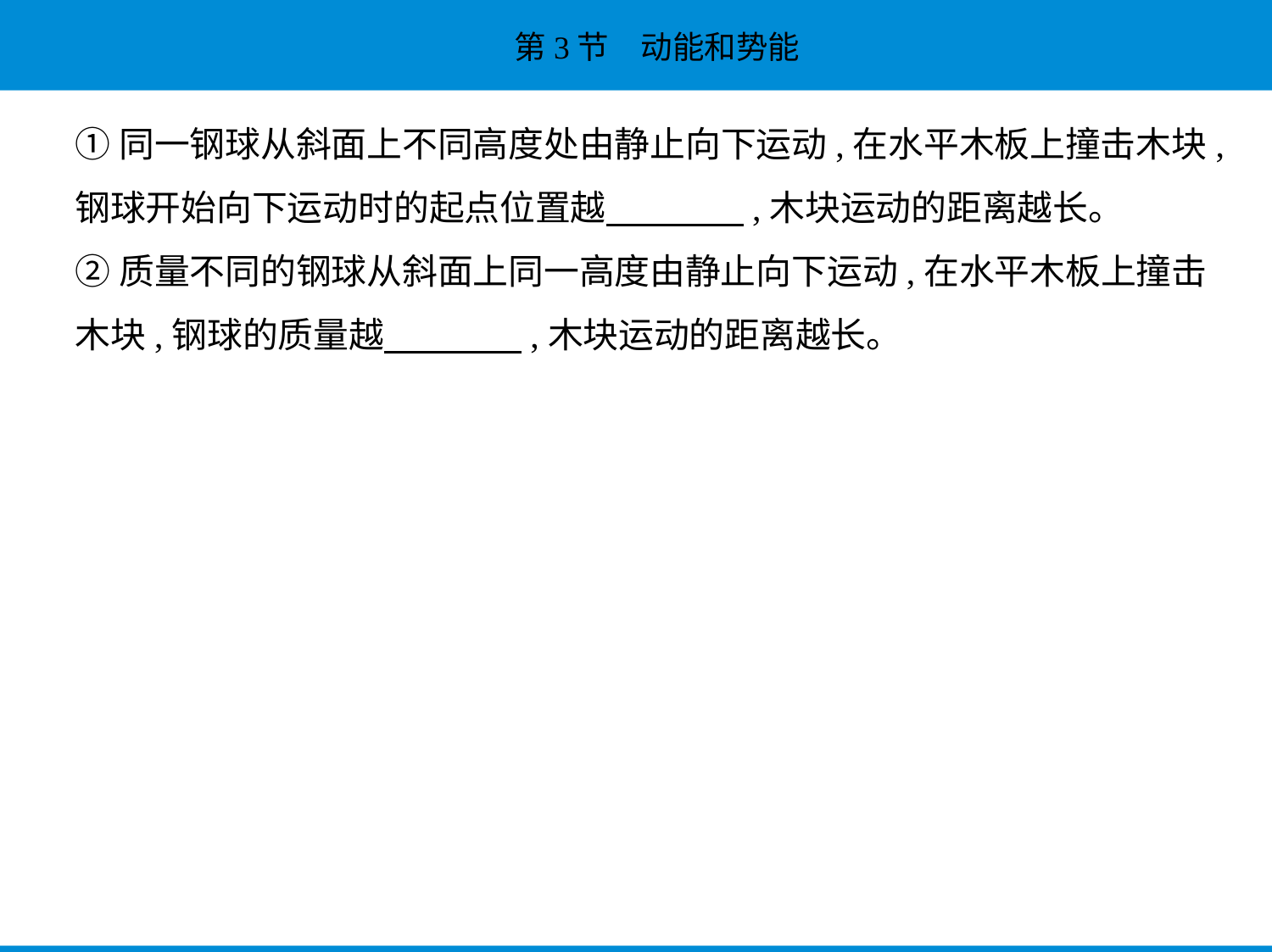

①同一钢球从斜面上不同高度处由静止向下运动,在水平木板上撞击木块,
钢球开始向下运动时的起点位置越　　　    ,木块运动的距离越长。
②质量不同的钢球从斜面上同一高度由静止向下运动,在水平木板上撞击
木块,钢球的质量越　　　    ,木块运动的距离越长。